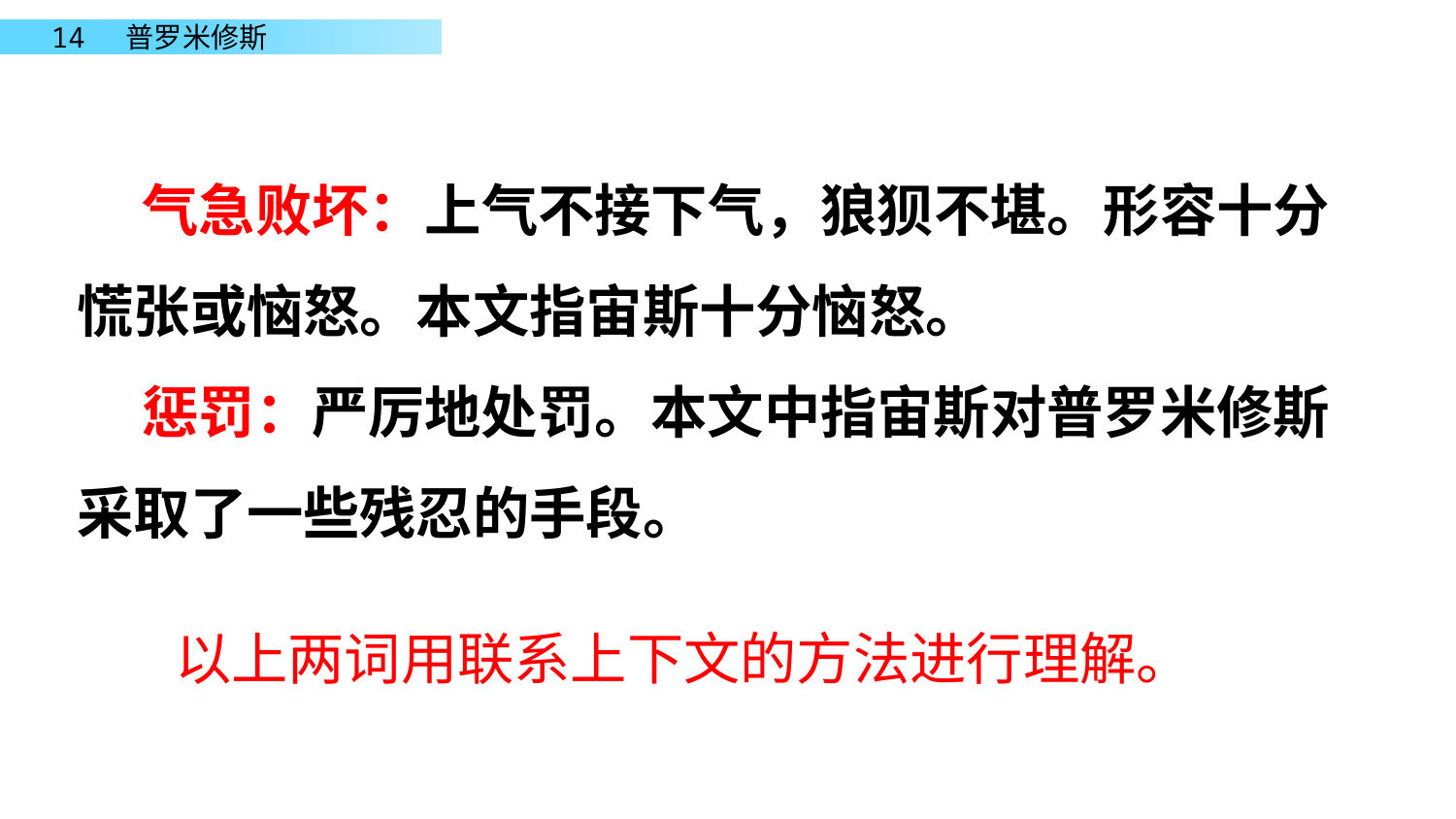

气急败坏：上气不接下气，狼狈不堪。形容十分慌张或恼怒。本文指宙斯十分恼怒。
    惩罚：严厉地处罚。本文中指宙斯对普罗米修斯采取了一些残忍的手段。
以上两词用联系上下文的方法进行理解。